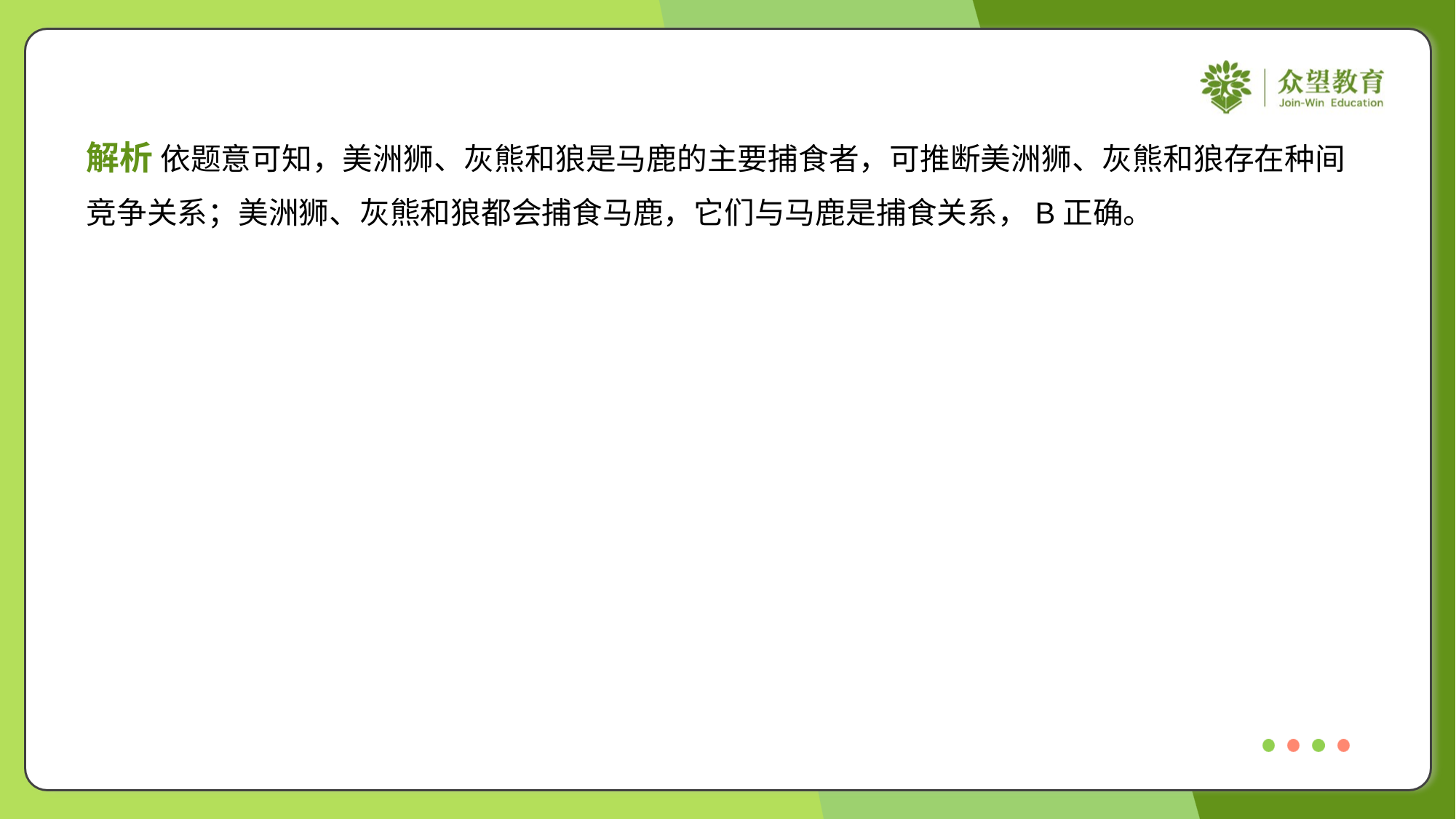

解析 依题意可知，美洲狮、灰熊和狼是马鹿的主要捕食者，可推断美洲狮、灰熊和狼存在种间
竞争关系；美洲狮、灰熊和狼都会捕食马鹿，它们与马鹿是捕食关系，B正确。